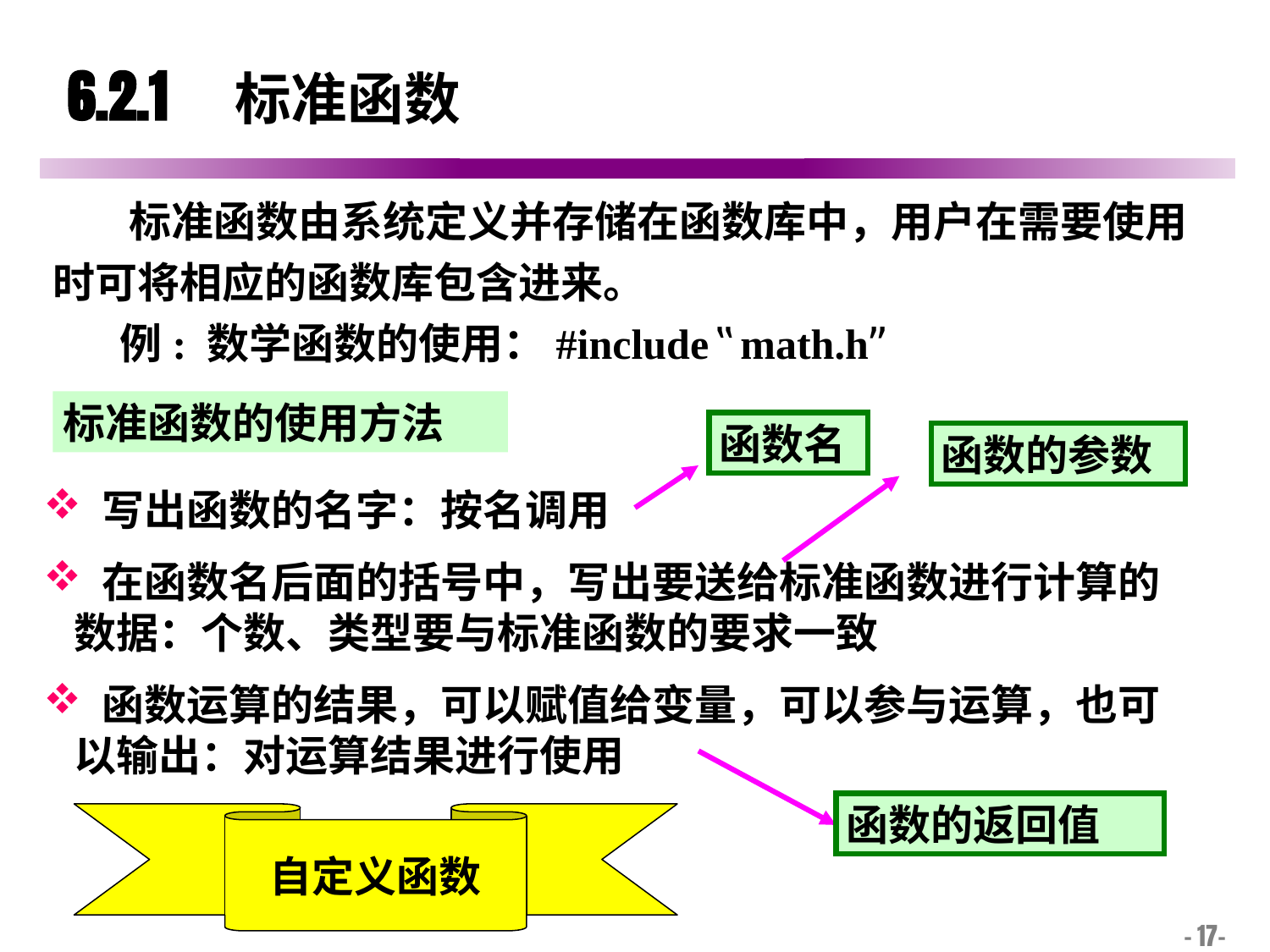

# 6.2.1    标准函数
       标准函数由系统定义并存储在函数库中，用户在需要使用时可将相应的函数库包含进来。
      例: 数学函数的使用：#include “math.h”
标准函数的使用方法
函数名
函数的参数

 写出函数的名字：按名调用
 在函数名后面的括号中，写出要送给标准函数进行计算的数据：个数、类型要与标准函数的要求一致
 函数运算的结果，可以赋值给变量，可以参与运算，也可以输出：对运算结果进行使用

函数的返回值
自定义函数
 - 17-